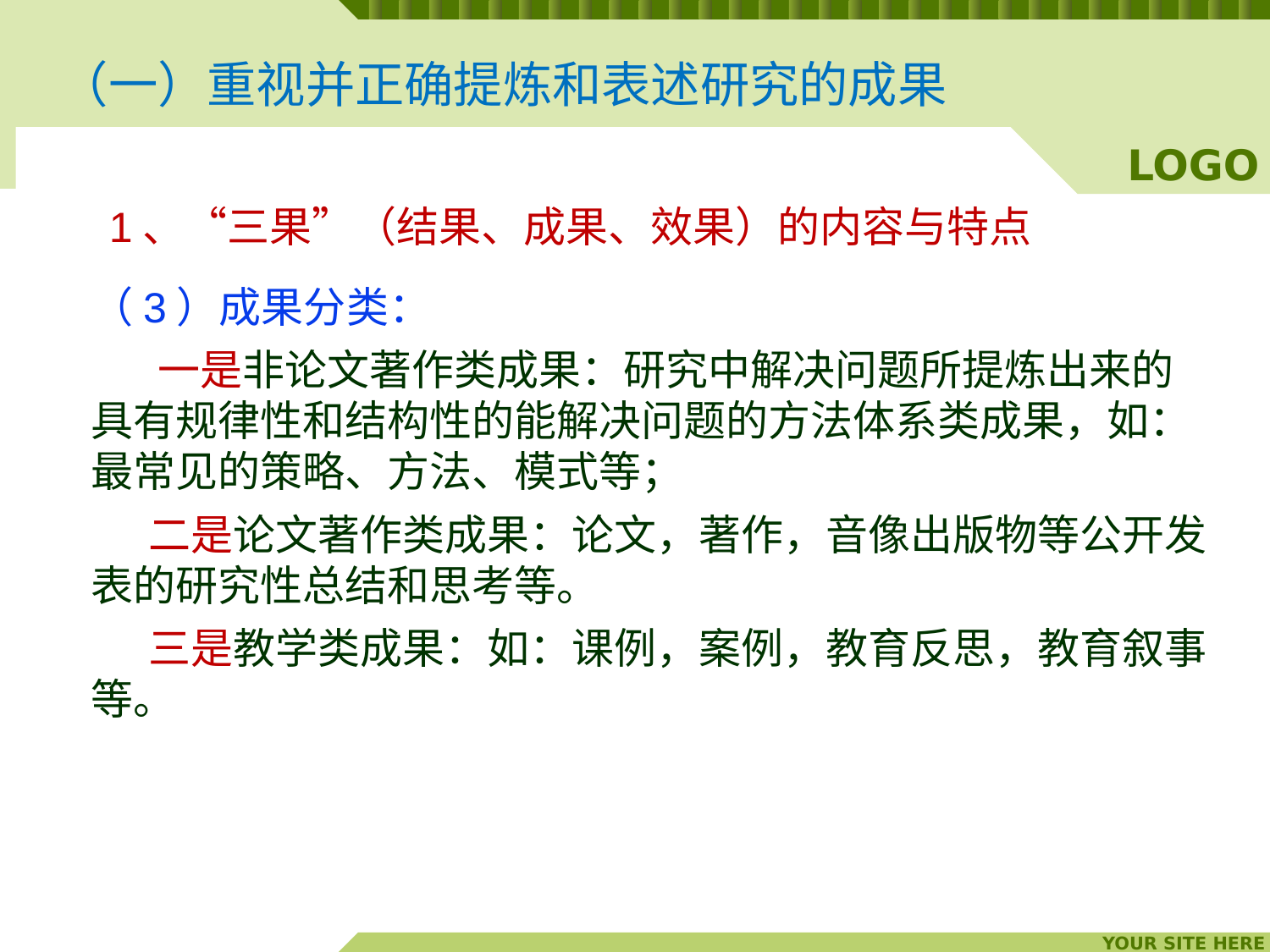

# （一）重视并正确提炼和表述研究的成果
 1、“三果”（结果、成果、效果）的内容与特点
（3）成果分类：
      一是非论文著作类成果：研究中解决问题所提炼出来的具有规律性和结构性的能解决问题的方法体系类成果，如：最常见的策略、方法、模式等；
     二是论文著作类成果：论文，著作，音像出版物等公开发表的研究性总结和思考等。
     三是教学类成果：如：课例，案例，教育反思，教育叙事等。